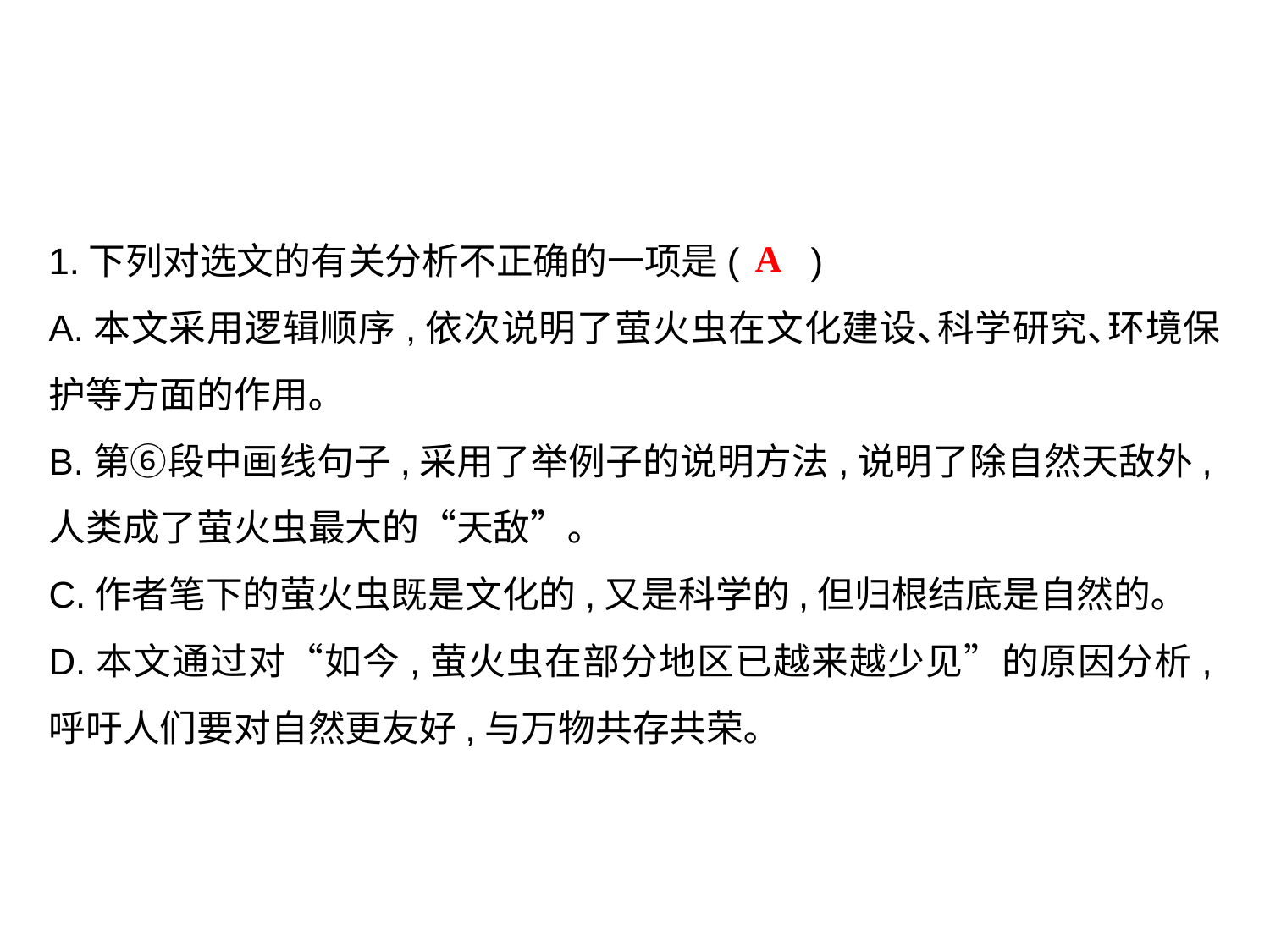

1.下列对选文的有关分析不正确的一项是(	)
A.本文采用逻辑顺序,依次说明了萤火虫在文化建设､科学研究､环境保护等方面的作用｡
B.第⑥段中画线句子,采用了举例子的说明方法,说明了除自然天敌外,人类成了萤火虫最大的“天敌”｡
C.作者笔下的萤火虫既是文化的,又是科学的,但归根结底是自然的｡
D.本文通过对“如今,萤火虫在部分地区已越来越少见”的原因分析,呼吁人们要对自然更友好,与万物共存共荣｡
A